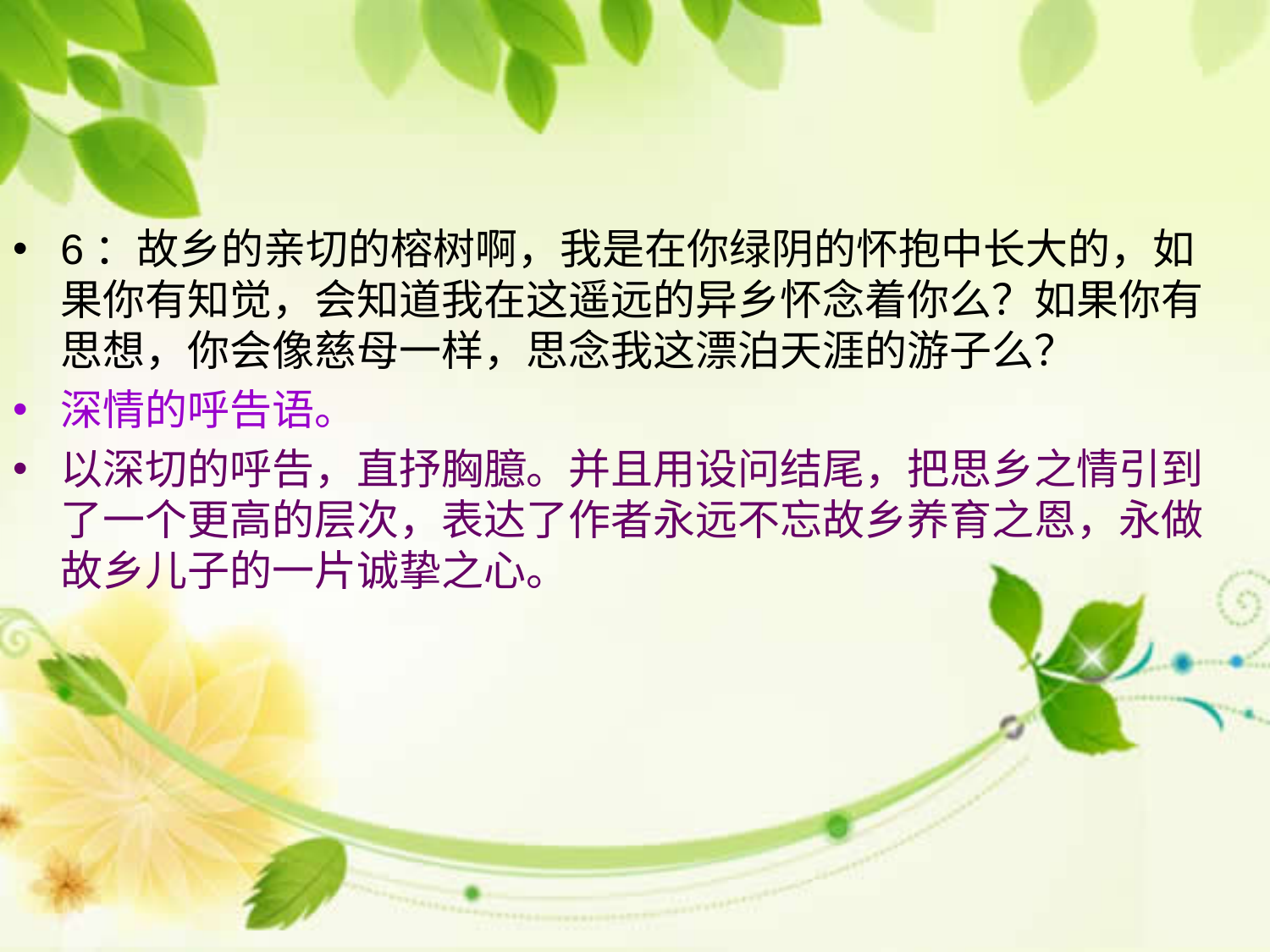

6：故乡的亲切的榕树啊，我是在你绿阴的怀抱中长大的，如果你有知觉，会知道我在这遥远的异乡怀念着你么？如果你有思想，你会像慈母一样，思念我这漂泊天涯的游子么？
深情的呼告语。
以深切的呼告，直抒胸臆。并且用设问结尾，把思乡之情引到了一个更高的层次，表达了作者永远不忘故乡养育之恩，永做故乡儿子的一片诚挚之心。